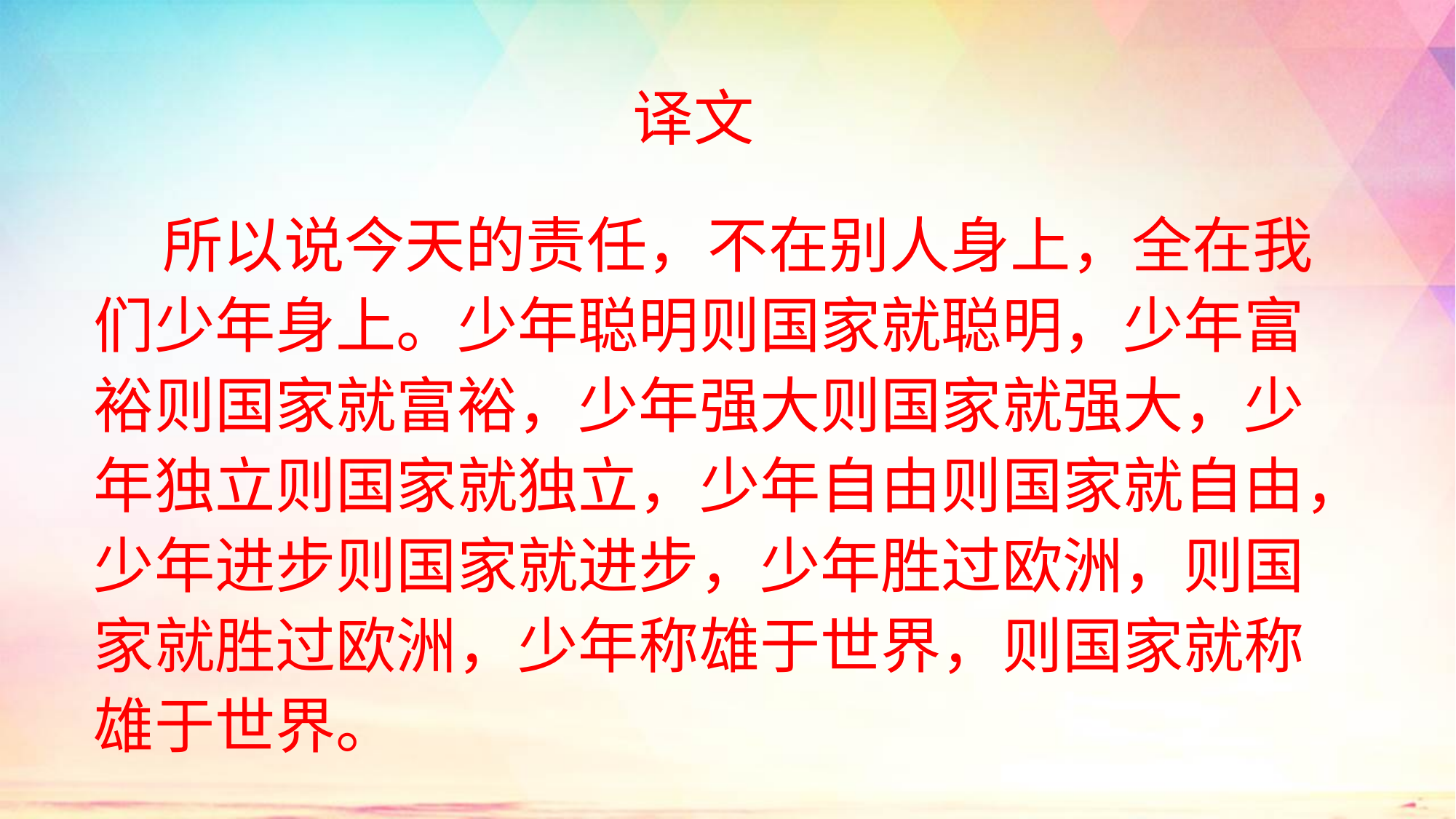

译文
    所以说今天的责任，不在别人身上，全在我们少年身上。少年聪明则国家就聪明，少年富裕则国家就富裕，少年强大则国家就强大，少年独立则国家就独立，少年自由则国家就自由，少年进步则国家就进步，少年胜过欧洲，则国家就胜过欧洲，少年称雄于世界，则国家就称雄于世界。